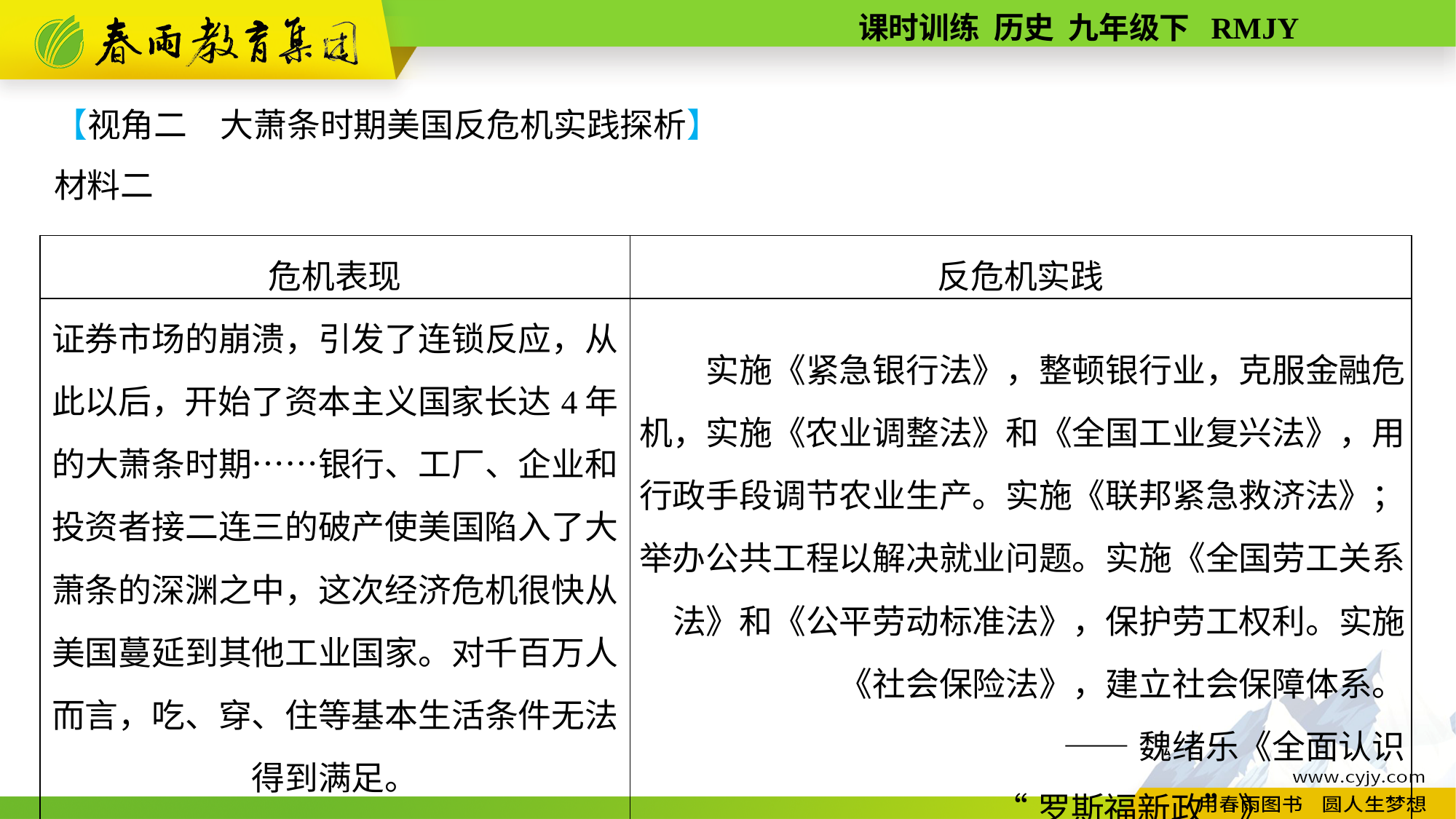

【视角二　大萧条时期美国反危机实践探析】
材料二
| 危机表现 | 反危机实践 |
| --- | --- |
| 证券市场的崩溃，引发了连锁反应，从此以后，开始了资本主义国家长达4年的大萧条时期……银行、工厂、企业和投资者接二连三的破产使美国陷入了大萧条的深渊之中，这次经济危机很快从美国蔓延到其他工业国家。对千百万人而言，吃、穿、住等基本生活条件无法得到满足。 ——杨林《中外经济史》 | 实施《紧急银行法》，整顿银行业，克服金融危机，实施《农业调整法》和《全国工业复兴法》，用行政手段调节农业生产。实施《联邦紧急救济法》；举办公共工程以解决就业问题。实施《全国劳工关系法》和《公平劳动标准法》，保护劳工权利。实施《社会保险法》，建立社会保障体系。 ——魏绪乐《全面认识 “罗斯福新政”》 |